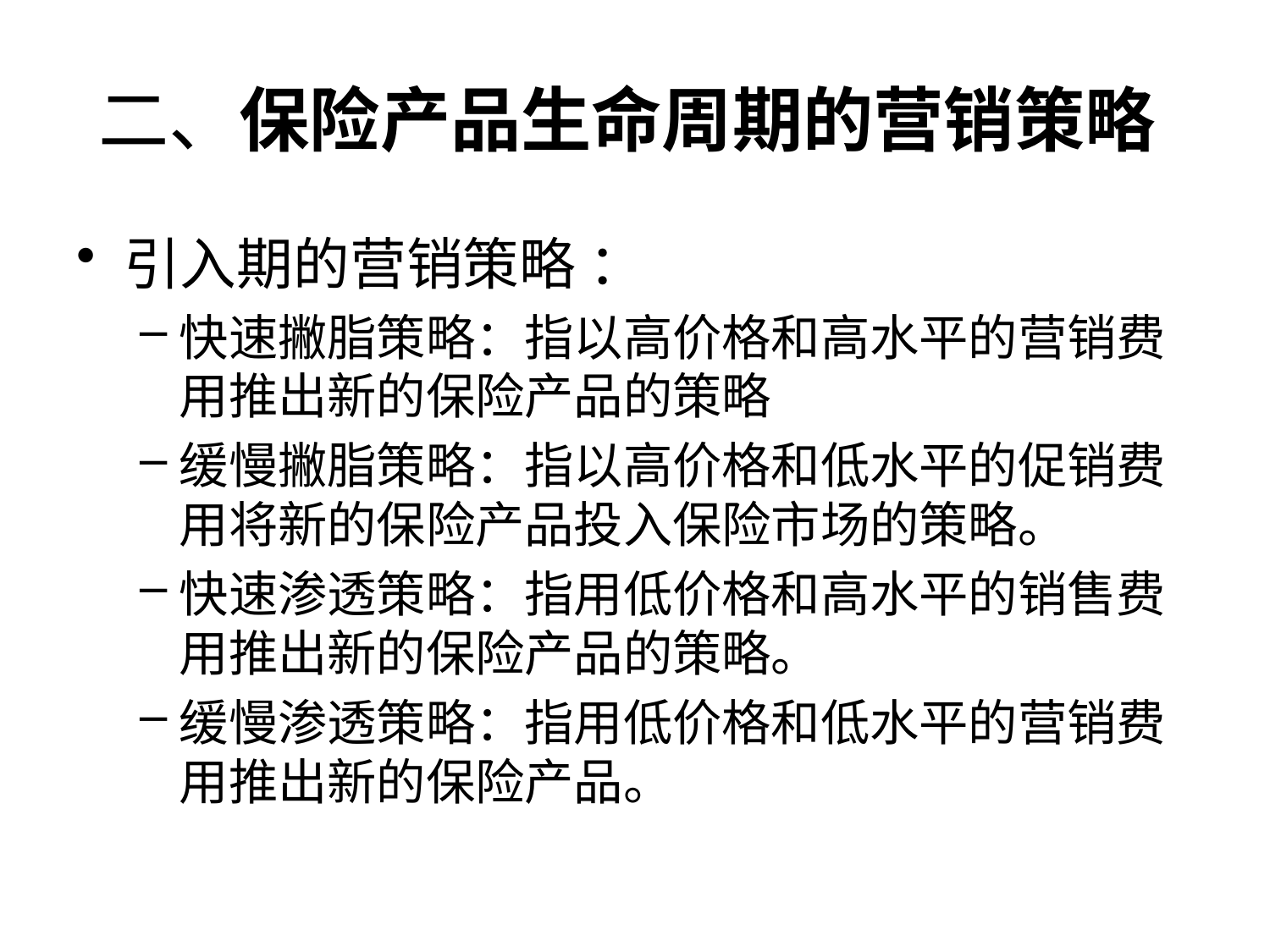

# 二、保险产品生命周期的营销策略
引入期的营销策略 ：
快速撇脂策略：指以高价格和高水平的营销费用推出新的保险产品的策略
缓慢撇脂策略：指以高价格和低水平的促销费用将新的保险产品投入保险市场的策略。
快速渗透策略：指用低价格和高水平的销售费用推出新的保险产品的策略。
缓慢渗透策略：指用低价格和低水平的营销费用推出新的保险产品。